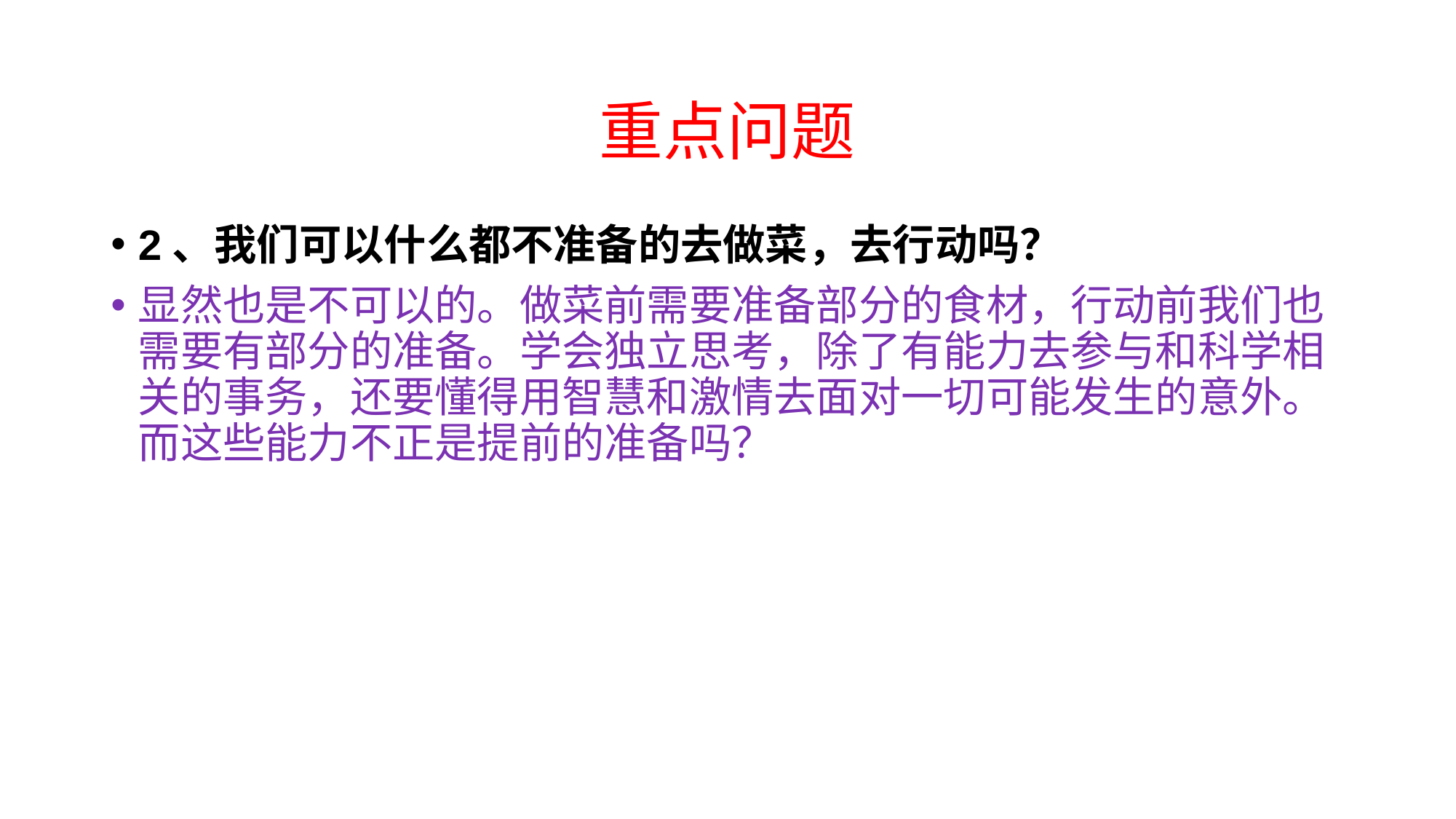

# 重点问题
2、我们可以什么都不准备的去做菜，去行动吗？
显然也是不可以的。做菜前需要准备部分的食材，行动前我们也需要有部分的准备。学会独立思考，除了有能力去参与和科学相关的事务，还要懂得用智慧和激情去面对一切可能发生的意外。而这些能力不正是提前的准备吗？